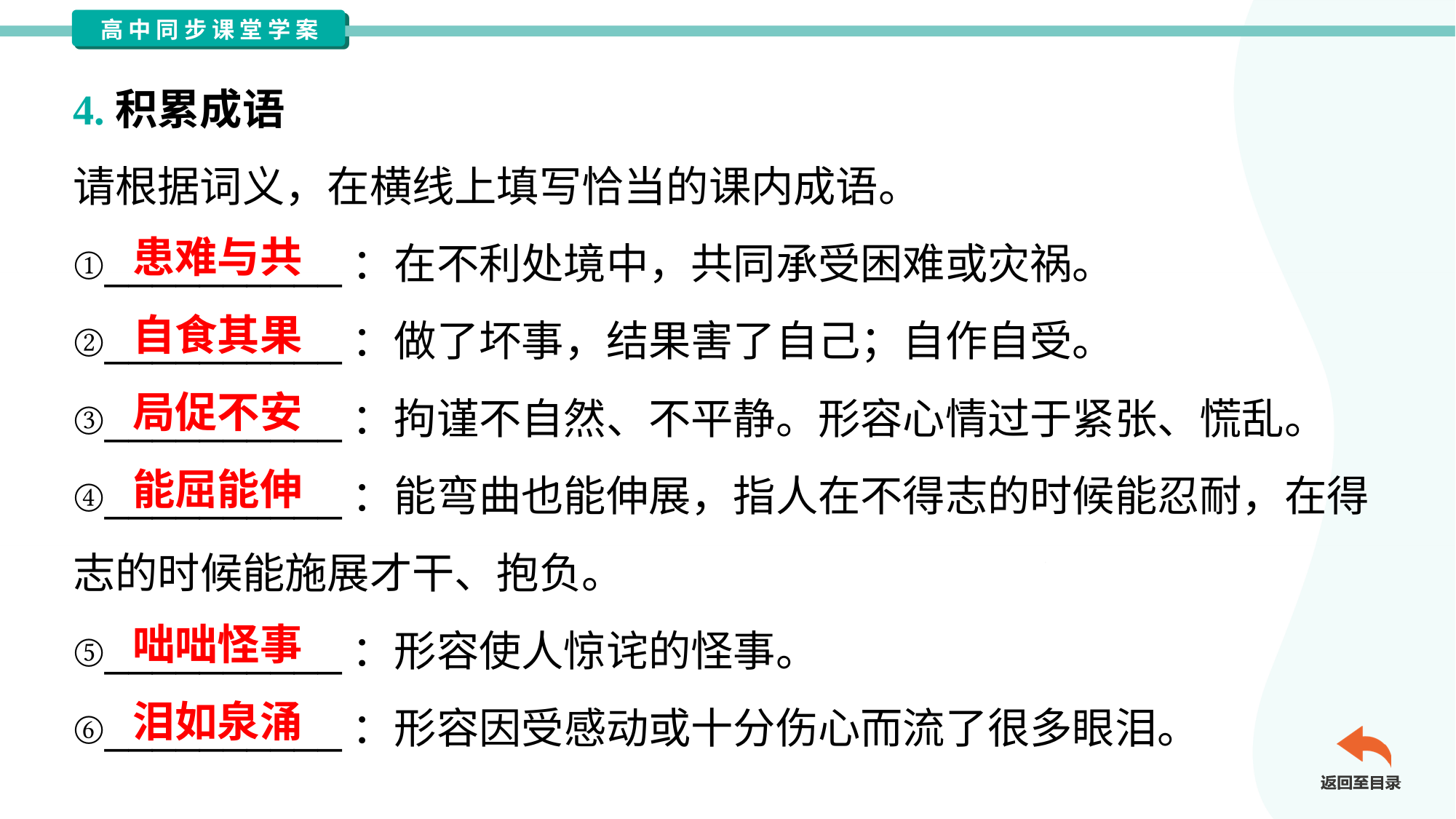

4.积累成语
请根据词义，在横线上填写恰当的课内成语。
①__________：在不利处境中，共同承受困难或灾祸。
②__________：做了坏事，结果害了自己；自作自受。
③__________：拘谨不自然、不平静。形容心情过于紧张、慌乱。
④__________：能弯曲也能伸展，指人在不得志的时候能忍耐，在得
志的时候能施展才干、抱负。
⑤__________：形容使人惊诧的怪事。
⑥__________：形容因受感动或十分伤心而流了很多眼泪。
患难与共
自食其果
局促不安
能屈能伸
咄咄怪事
泪如泉涌